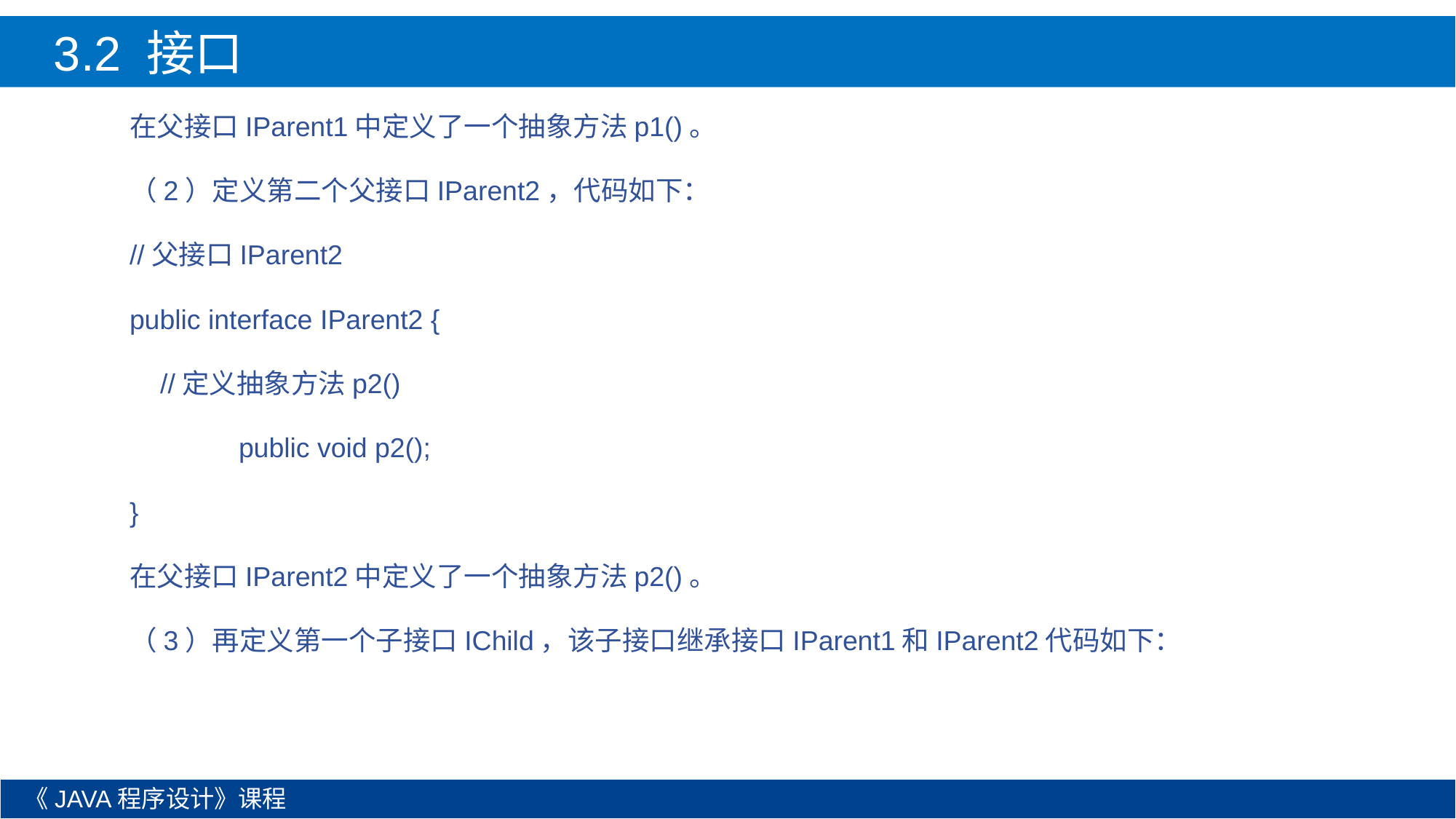

3.2 接口
在父接口IParent1中定义了一个抽象方法p1()。
（2）定义第二个父接口IParent2，代码如下：
//父接口IParent2
public interface IParent2 {
    //定义抽象方法p2()
	public void p2();
}
在父接口IParent2中定义了一个抽象方法p2()。
（3）再定义第一个子接口IChild，该子接口继承接口IParent1和IParent2代码如下：
《JAVA程序设计》课程